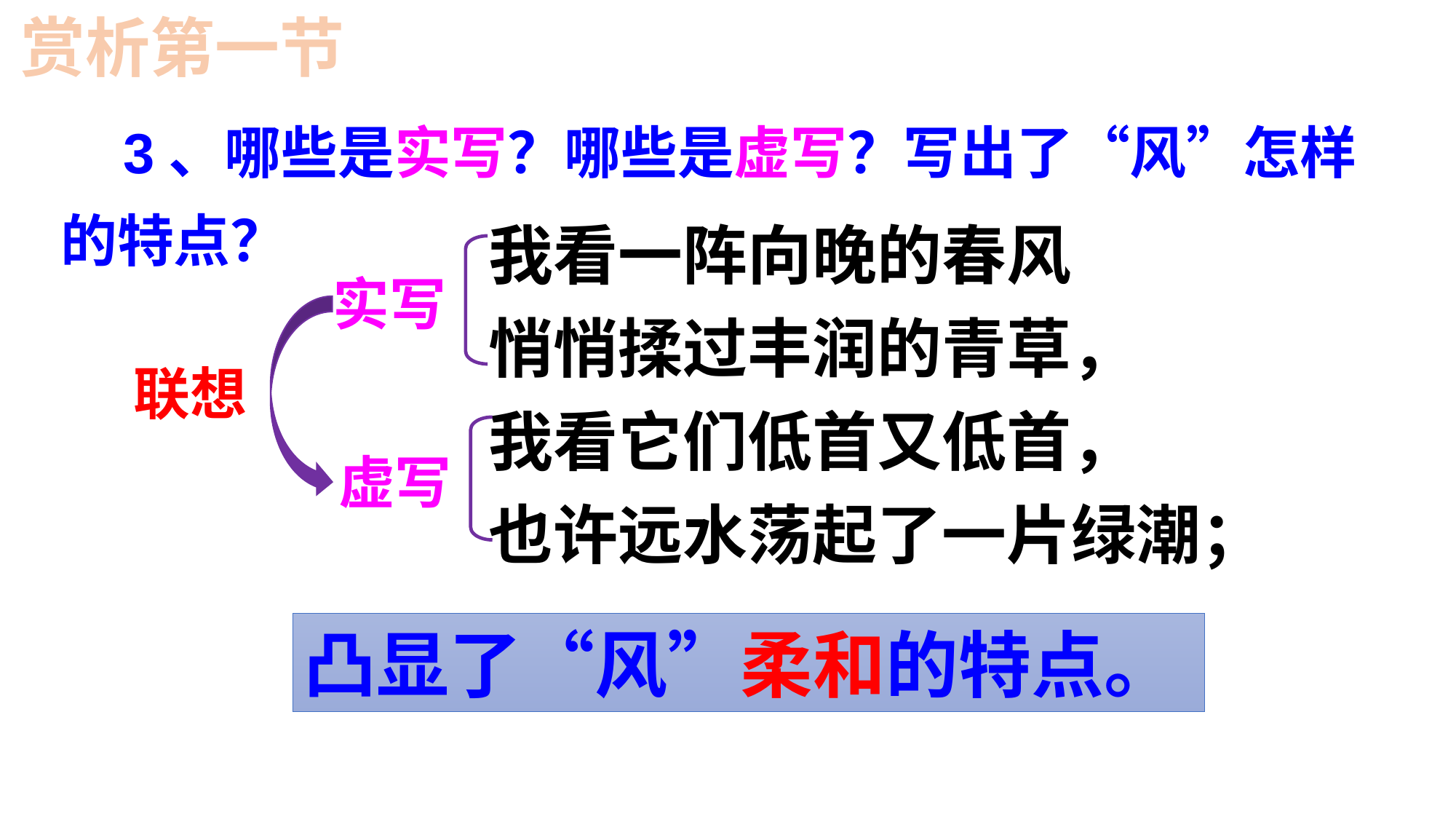

赏析第一节
    3、哪些是实写？哪些是虚写？写出了“风”怎样的特点？
我看一阵向晚的春风
悄悄揉过丰润的青草，
我看它们低首又低首，
也许远水荡起了一片绿潮；

实写

联想

虚写
凸显了“风”柔和的特点。